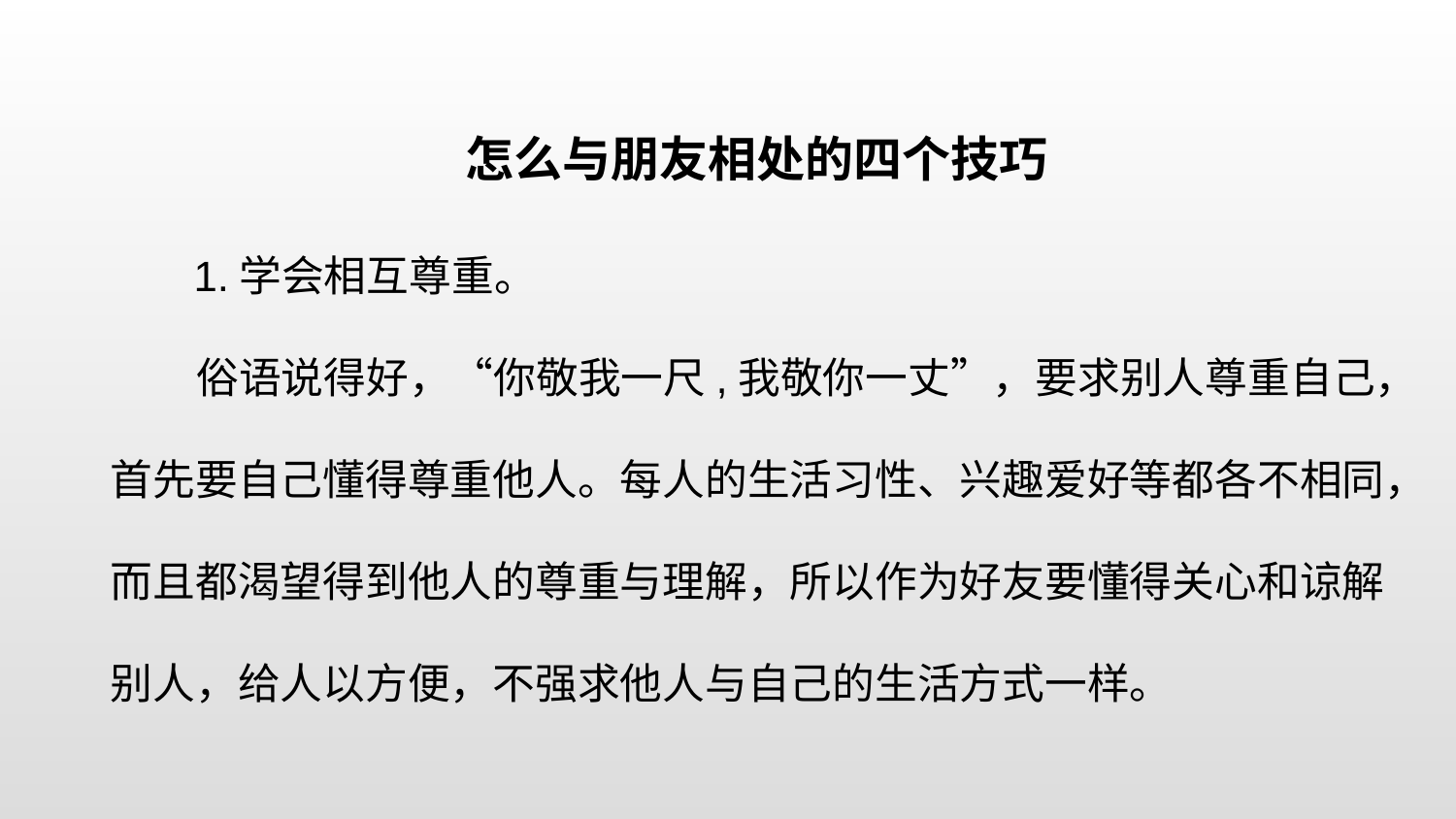

怎么与朋友相处的四个技巧
       1.学会相互尊重。
        俗语说得好，“你敬我一尺,我敬你一丈”，要求别人尊重自己，首先要自己懂得尊重他人。每人的生活习性、兴趣爱好等都各不相同，而且都渴望得到他人的尊重与理解，所以作为好友要懂得关心和谅解别人，给人以方便，不强求他人与自己的生活方式一样。